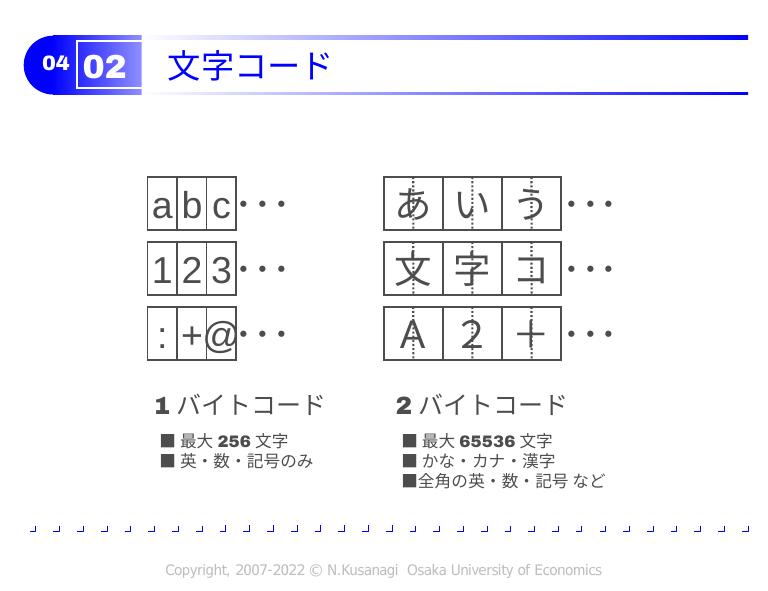

# 02   文字コード
a
b
c
･･･
あ

い

う

･･･

1
2
3
･･･
文
字
コ
･･･

:
+
@
･･･
Ａ
２
＋
･･･
1バイトコード
2バイトコード
■最大256文字
■英・数・記号のみ
■最大65536文字
■かな・カナ・漢字
■全角の英・数・記号 など